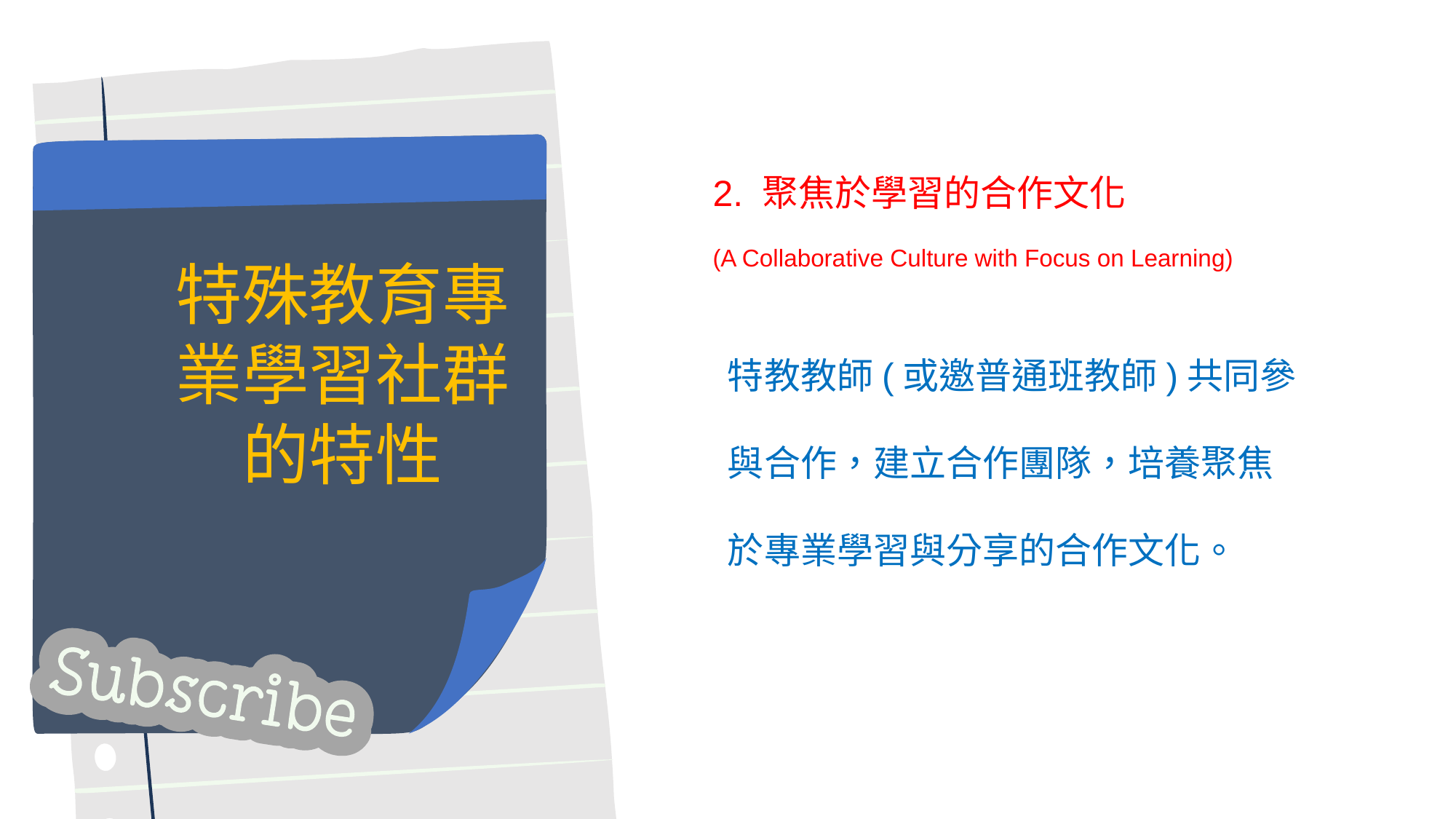

2. 聚焦於學習的合作文化
(A Collaborative Culture with Focus on Learning)
特教教師(或邀普通班教師)共同參與合作，建立合作團隊，培養聚焦於專業學習與分享的合作文化。

特殊教育專業學習社群的特性